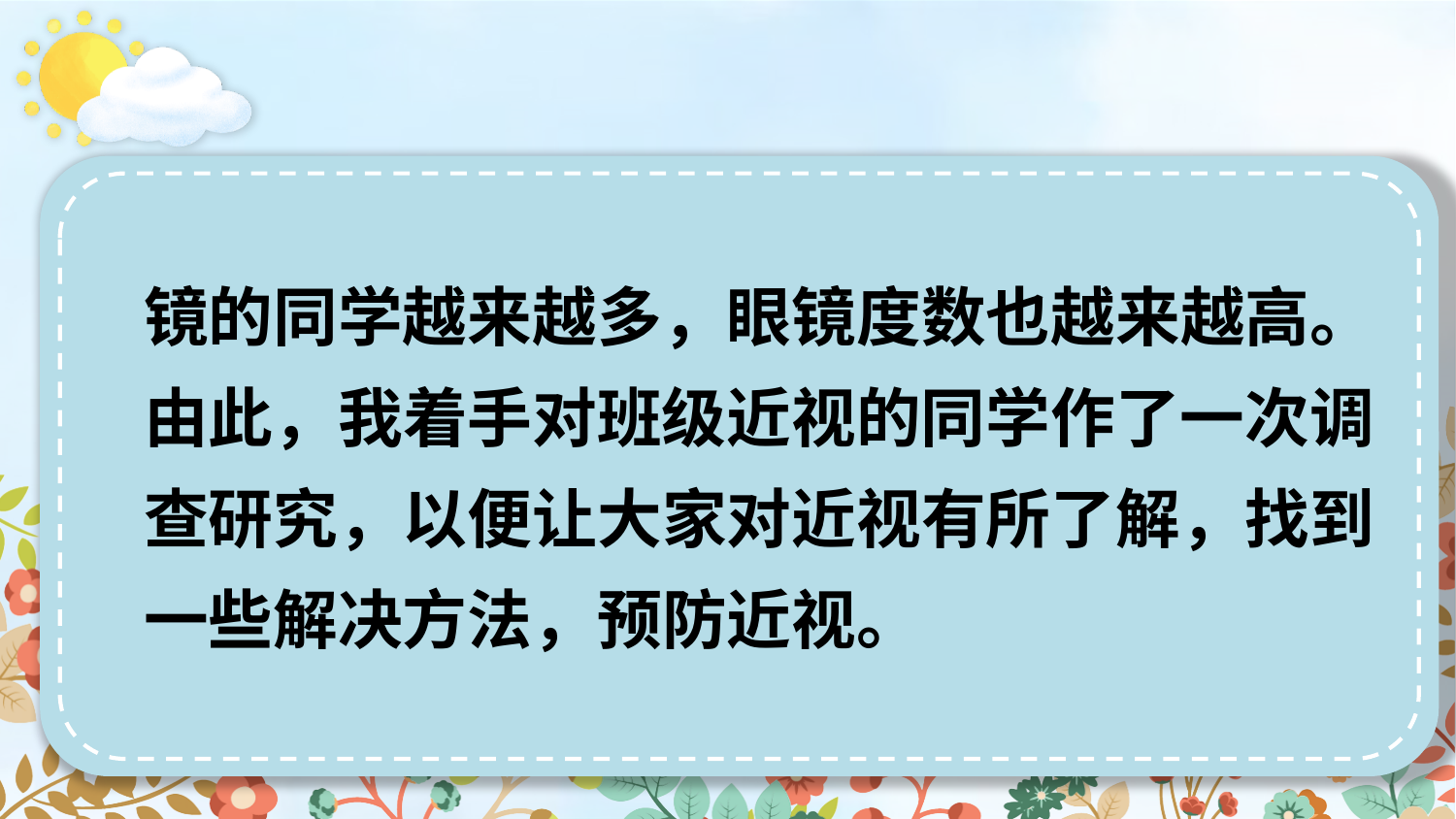

镜的同学越来越多，眼镜度数也越来越高。由此，我着手对班级近视的同学作了一次调查研究，以便让大家对近视有所了解，找到一些解决方法，预防近视。